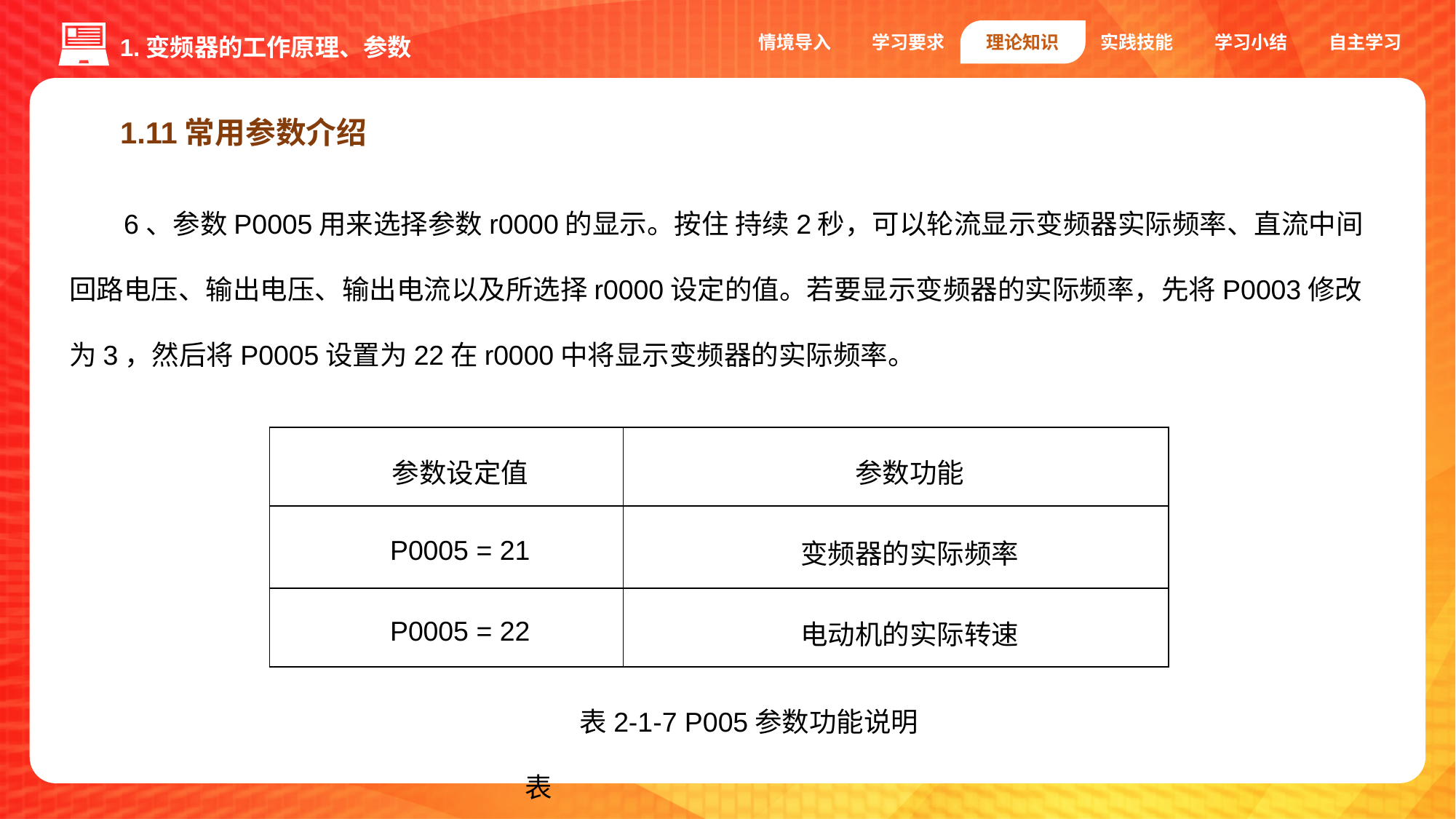

情境导入
学习要求
理论知识
实践技能
学习小结
自主学习

1.变频器的工作原理、参数
1.11常用参数介绍
6、参数P0005用来选择参数r0000的显示。按住 持续2秒，可以轮流显示变频器实际频率、直流中间回路电压、输出电压、输出电流以及所选择r0000设定的值。若要显示变频器的实际频率，先将P0003修改为3，然后将P0005设置为22在r0000中将显示变频器的实际频率。
| 参数设定值 | 参数功能 |
| --- | --- |
| P0005 = 21 | 变频器的实际频率 |
| P0005 = 22 | 电动机的实际转速 |
表2-1-7 P005参数功能说明表